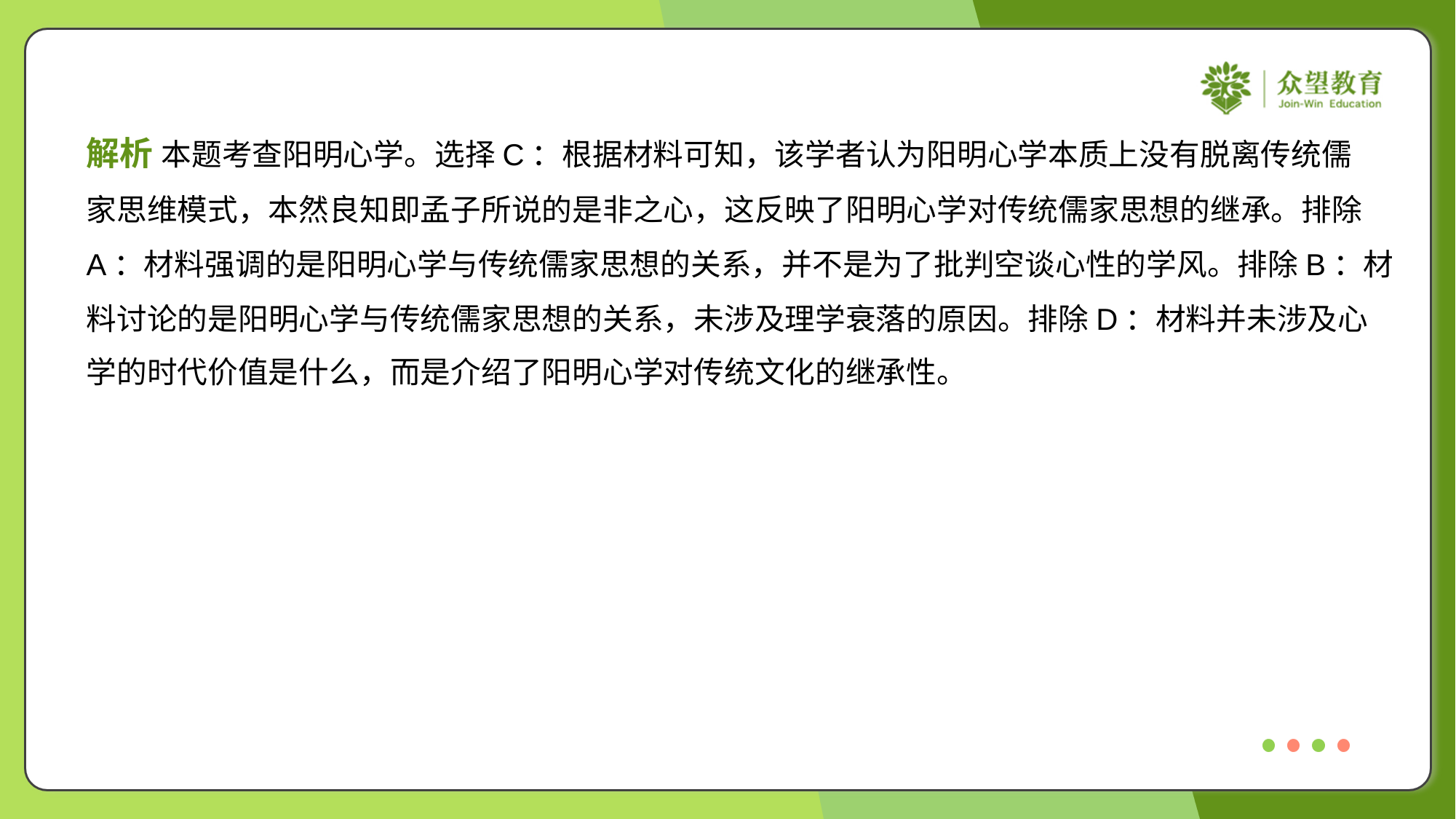

解析 本题考查阳明心学。选择C：根据材料可知，该学者认为阳明心学本质上没有脱离传统儒
家思维模式，本然良知即孟子所说的是非之心，这反映了阳明心学对传统儒家思想的继承。排除
A：材料强调的是阳明心学与传统儒家思想的关系，并不是为了批判空谈心性的学风。排除B：材
料讨论的是阳明心学与传统儒家思想的关系，未涉及理学衰落的原因。排除D：材料并未涉及心
学的时代价值是什么，而是介绍了阳明心学对传统文化的继承性。